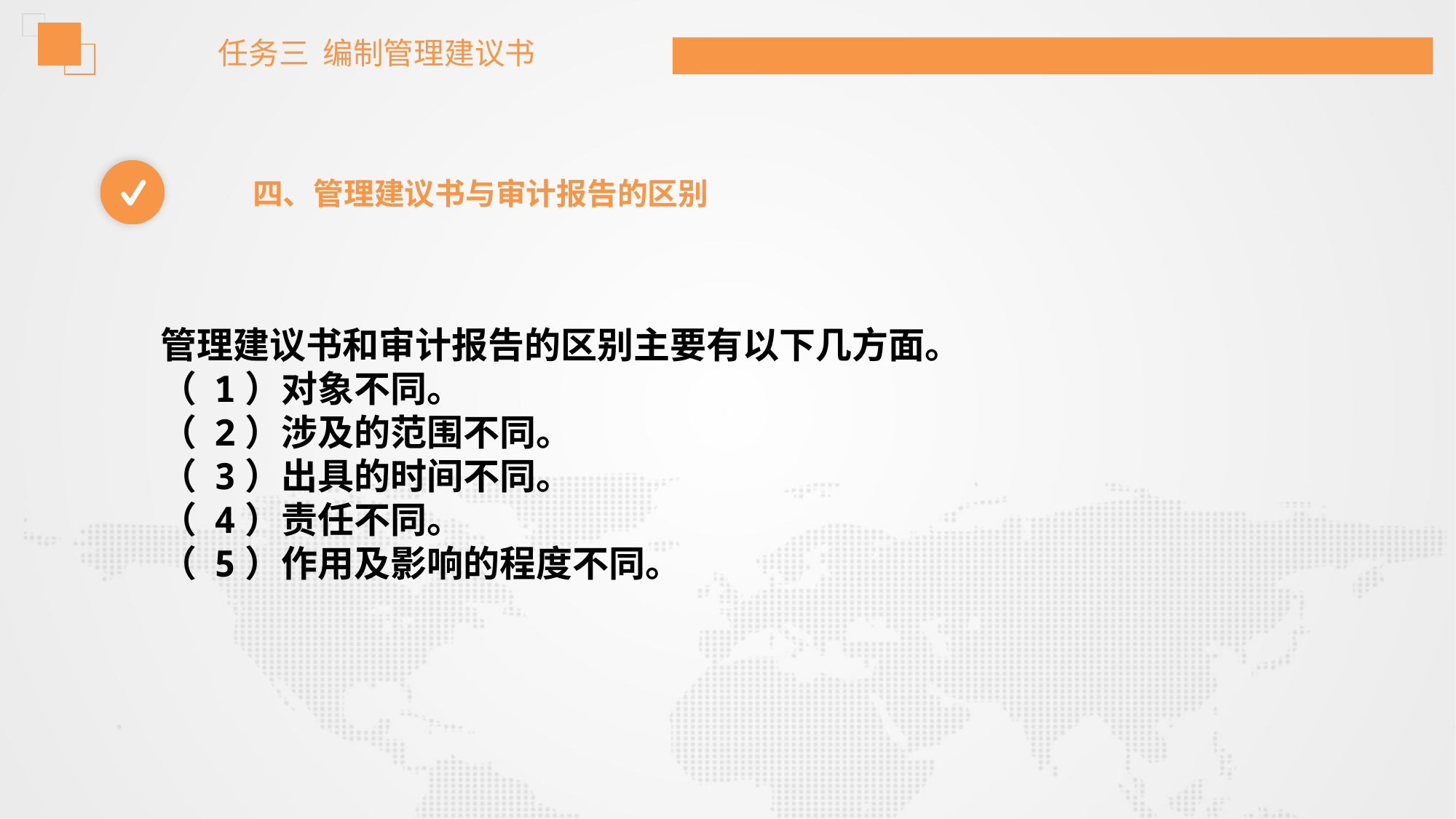

任务三  编制管理建议书

四、管理建议书与审计报告的区别
管理建议书和审计报告的区别主要有以下几方面。
（ 1）对象不同。
（ 2）涉及的范围不同。
（ 3）出具的时间不同。
（ 4）责任不同。
（ 5）作用及影响的程度不同。